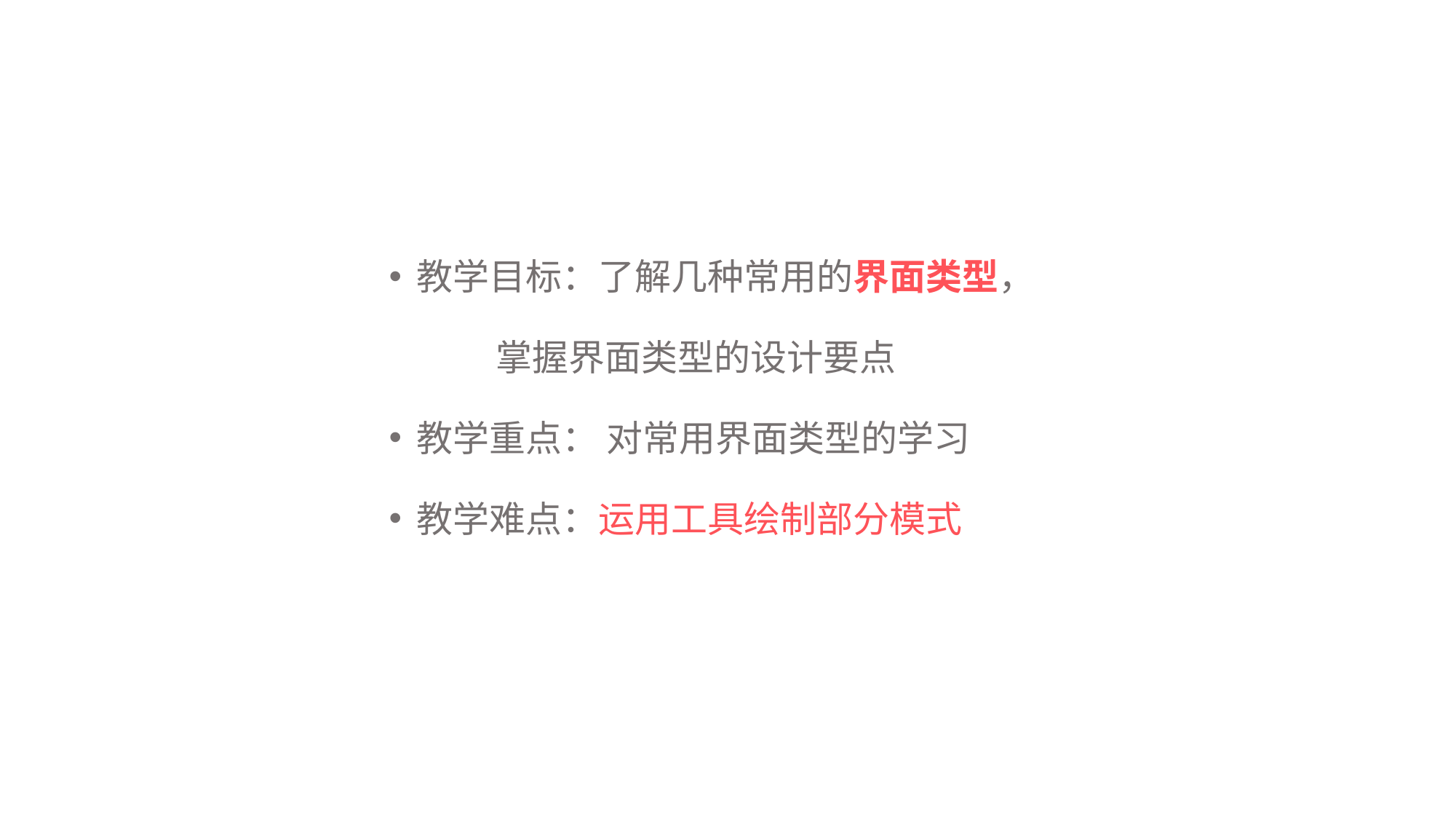

教学目标：了解几种常用的界面类型，
            掌握界面类型的设计要点
教学重点： 对常用界面类型的学习
教学难点：运用工具绘制部分模式